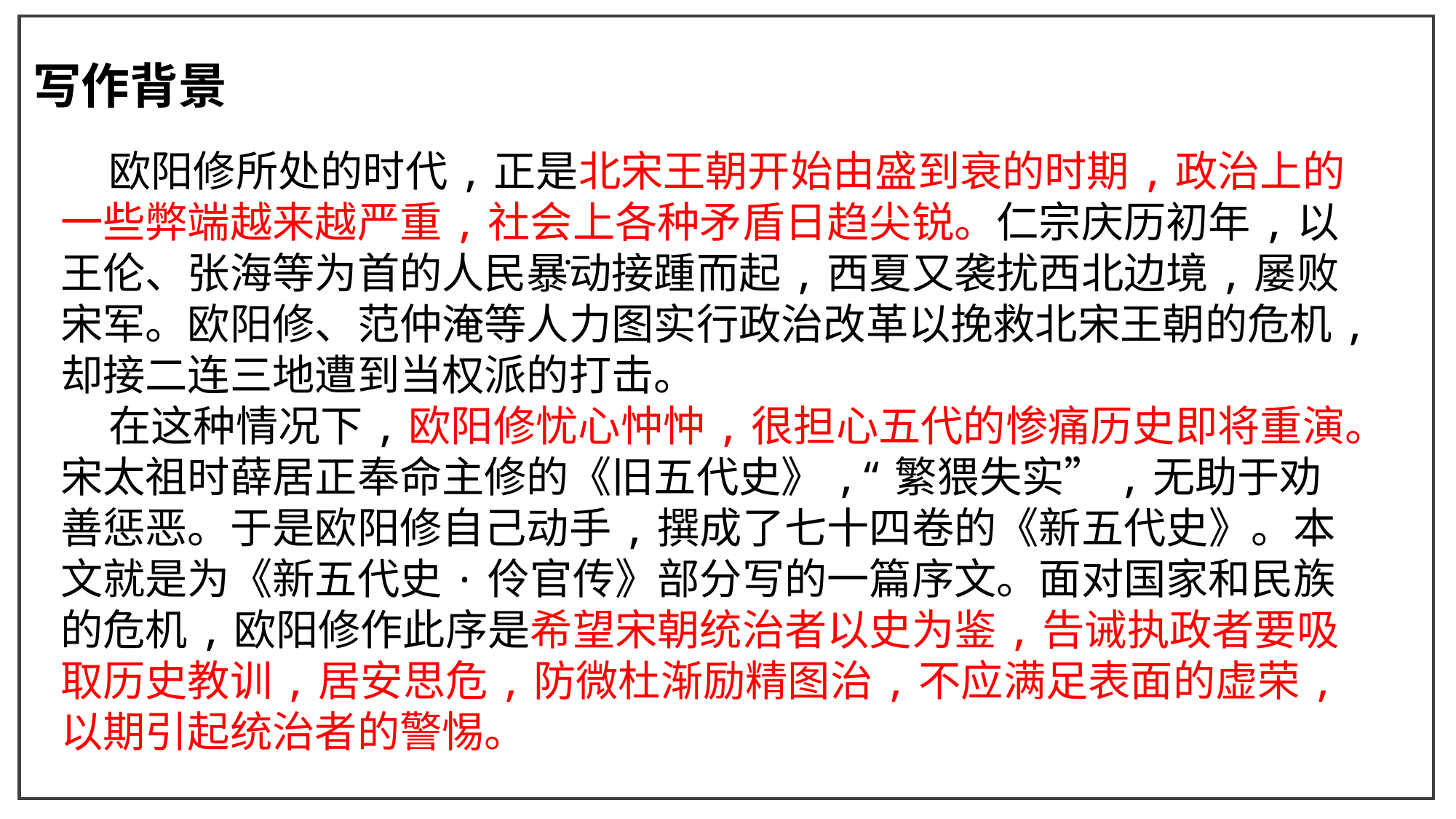

写作背景
    欧阳修所处的时代,正是北宋王朝开始由盛到衰的时期,政治上的一些弊端越来越严重,社会上各种矛盾日趋尖锐。仁宗庆历初年,以王伦、张海等为首的人民暴动接踵而起,西夏又袭扰西北边境,屡败宋军。欧阳修、范仲淹等人力图实行政治改革以挽救北宋王朝的危机,却接二连三地遭到当权派的打击。
    在这种情况下,欧阳修忧心忡忡,很担心五代的惨痛历史即将重演。宋太祖时薛居正奉命主修的《旧五代史》,“繁猥失实”,无助于劝善惩恶。于是欧阳修自己动手,撰成了七十四卷的《新五代史》。本文就是为《新五代史·伶官传》部分写的一篇序文。面对国家和民族的危机,欧阳修作此序是希望宋朝统治者以史为鉴,告诫执政者要吸取历史教训,居安思危,防微杜渐励精图治,不应满足表面的虚荣,以期引起统治者的警惕。

.